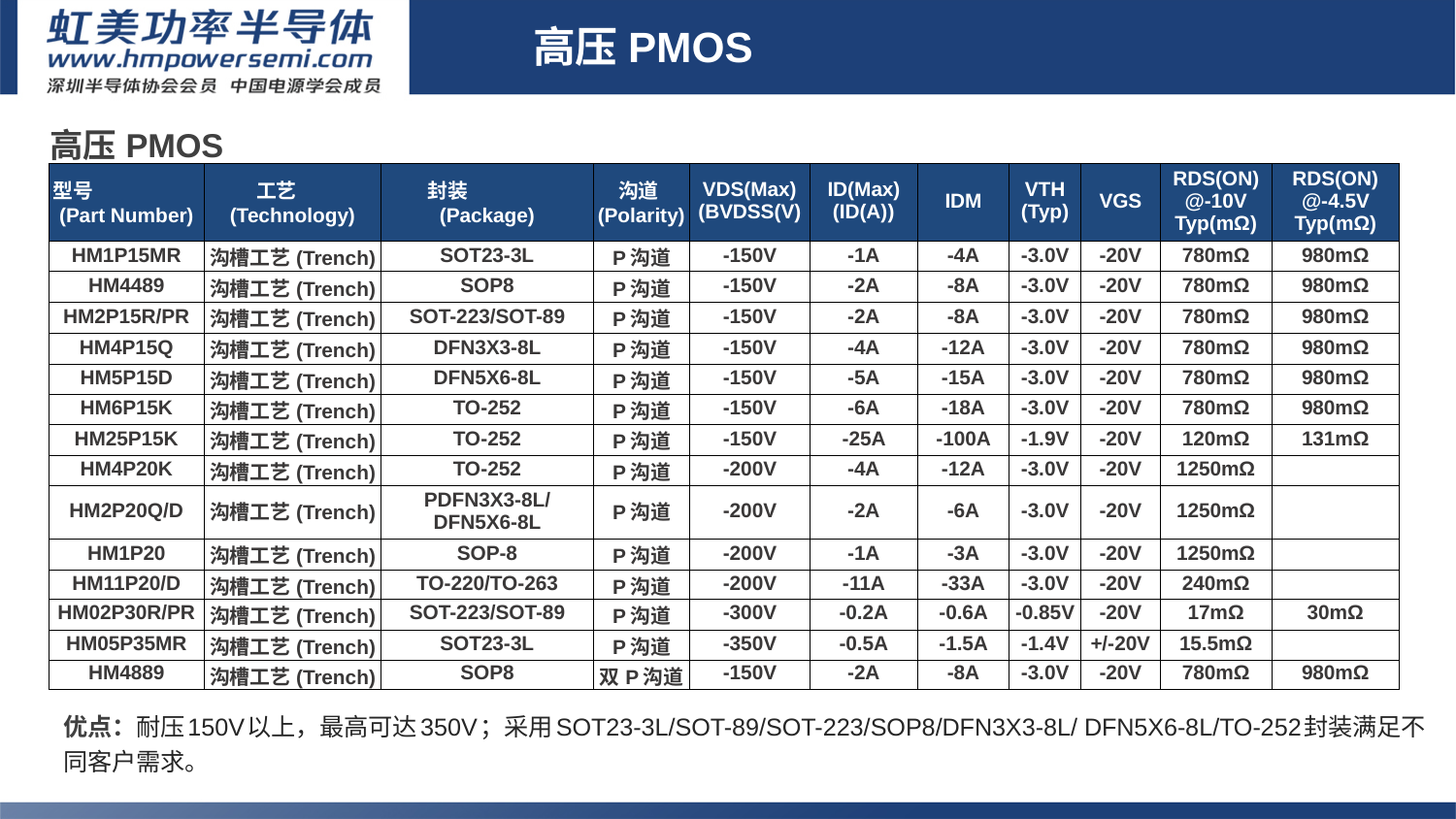

高压PMOS

| 高压PMOS |  |  |  |  |  |  |  |  |  |  |
| --- | --- | --- | --- | --- | --- | --- | --- | --- | --- | --- |
| 型号 (Part Number) | 工艺 (Technology) | 封装 (Package) | 沟道(Polarity) | VDS(Max) (BVDSS(V) | ID(Max) (ID(A)) | IDM | VTH (Typ) | VGS | RDS(ON) @-10V Typ(mΩ) | RDS(ON) @-4.5V Typ(mΩ) |
| HM1P15MR | 沟槽工艺(Trench) | SOT23-3L | P沟道 | -150V | -1A | -4A | -3.0V | -20V | 780mΩ | 980mΩ |
| HM4489 | 沟槽工艺(Trench) | SOP8 | P沟道 | -150V | -2A | -8A | -3.0V | -20V | 780mΩ | 980mΩ |
| HM2P15R/PR | 沟槽工艺(Trench) | SOT-223/SOT-89 | P沟道 | -150V | -2A | -8A | -3.0V | -20V | 780mΩ | 980mΩ |
| HM4P15Q | 沟槽工艺(Trench) | DFN3X3-8L | P沟道 | -150V | -4A | -12A | -3.0V | -20V | 780mΩ | 980mΩ |
| HM5P15D | 沟槽工艺(Trench) | DFN5X6-8L | P沟道 | -150V | -5A | -15A | -3.0V | -20V | 780mΩ | 980mΩ |
| HM6P15K | 沟槽工艺(Trench) | TO-252 | P沟道 | -150V | -6A | -18A | -3.0V | -20V | 780mΩ | 980mΩ |
| HM25P15K | 沟槽工艺(Trench) | TO-252 | P沟道 | -150V | -25A | -100A | -1.9V | -20V | 120mΩ | 131mΩ |
| HM4P20K | 沟槽工艺(Trench) | TO-252 | P沟道 | -200V | -4A | -12A | -3.0V | -20V | 1250mΩ |  |
| HM2P20Q/D | 沟槽工艺(Trench) | PDFN3X3-8L/ DFN5X6-8L | P沟道 | -200V | -2A | -6A | -3.0V | -20V | 1250mΩ |  |
| HM1P20 | 沟槽工艺(Trench) | SOP-8 | P沟道 | -200V | -1A | -3A | -3.0V | -20V | 1250mΩ |  |
| HM11P20/D | 沟槽工艺(Trench) | TO-220/TO-263 | P沟道 | -200V | -11A | -33A | -3.0V | -20V | 240mΩ |  |
| HM02P30R/PR | 沟槽工艺(Trench) | SOT-223/SOT-89 | P沟道 | -300V | -0.2A | -0.6A | -0.85V | -20V | 17mΩ | 30mΩ |
| HM05P35MR | 沟槽工艺(Trench) | SOT23-3L | P沟道 | -350V | -0.5A | -1.5A | -1.4V | +/-20V | 15.5mΩ |  |
| HM4889 | 沟槽工艺(Trench) | SOP8 | 双P沟道 | -150V | -2A | -8A | -3.0V | -20V | 780mΩ | 980mΩ |
# 5-2
1.Sic二极管/GaN FET/IGBT单管
优点：耐压150V以上，最高可达350V；采用SOT23-3L/SOT-89/SOT-223/SOP8/DFN3X3-8L/ DFN5X6-8L/TO-252封装满足不同客户需求。